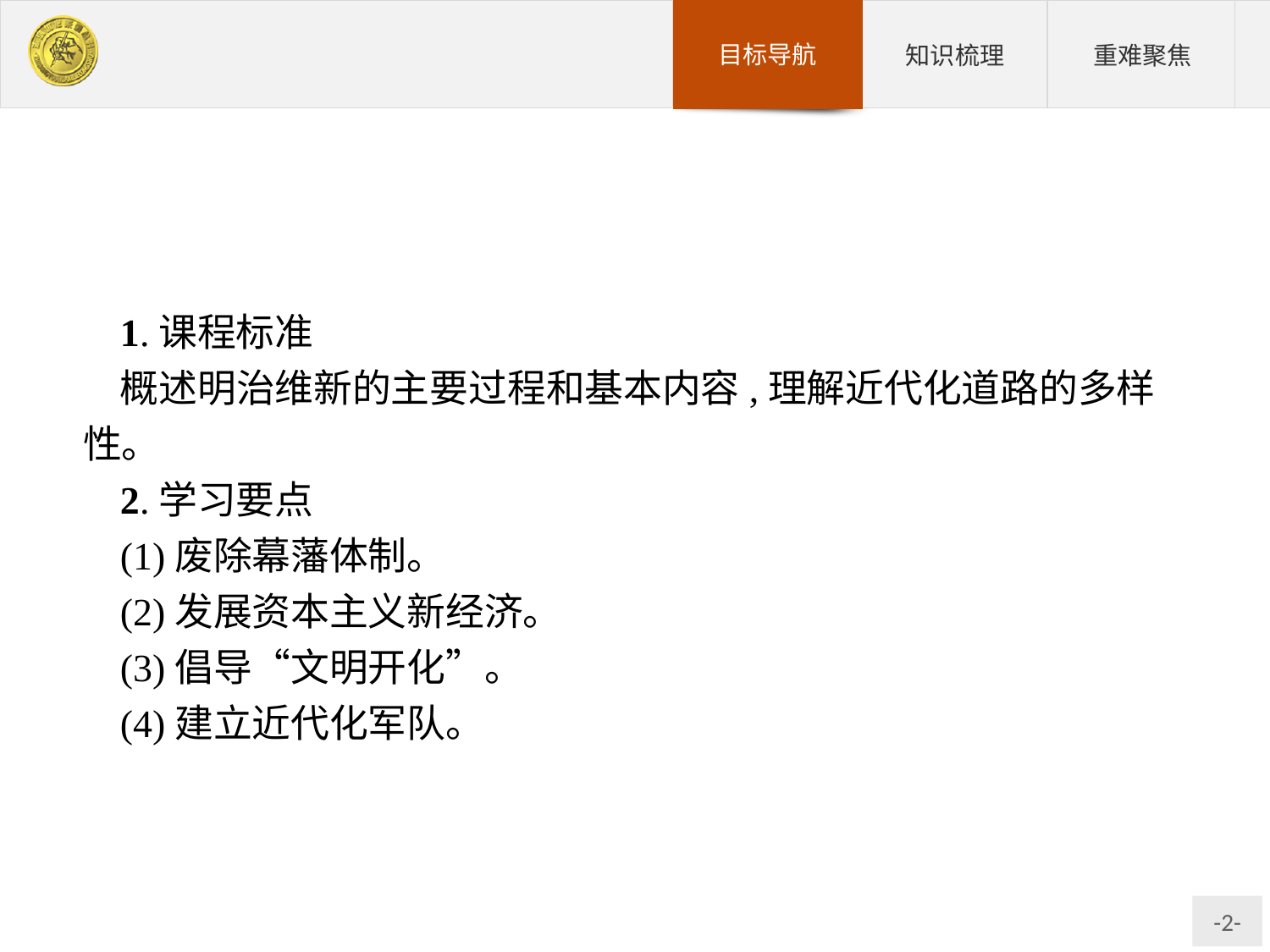

1.课程标准
概述明治维新的主要过程和基本内容,理解近代化道路的多样性。
2.学习要点
(1)废除幕藩体制。
(2)发展资本主义新经济。
(3)倡导“文明开化”。
(4)建立近代化军队。